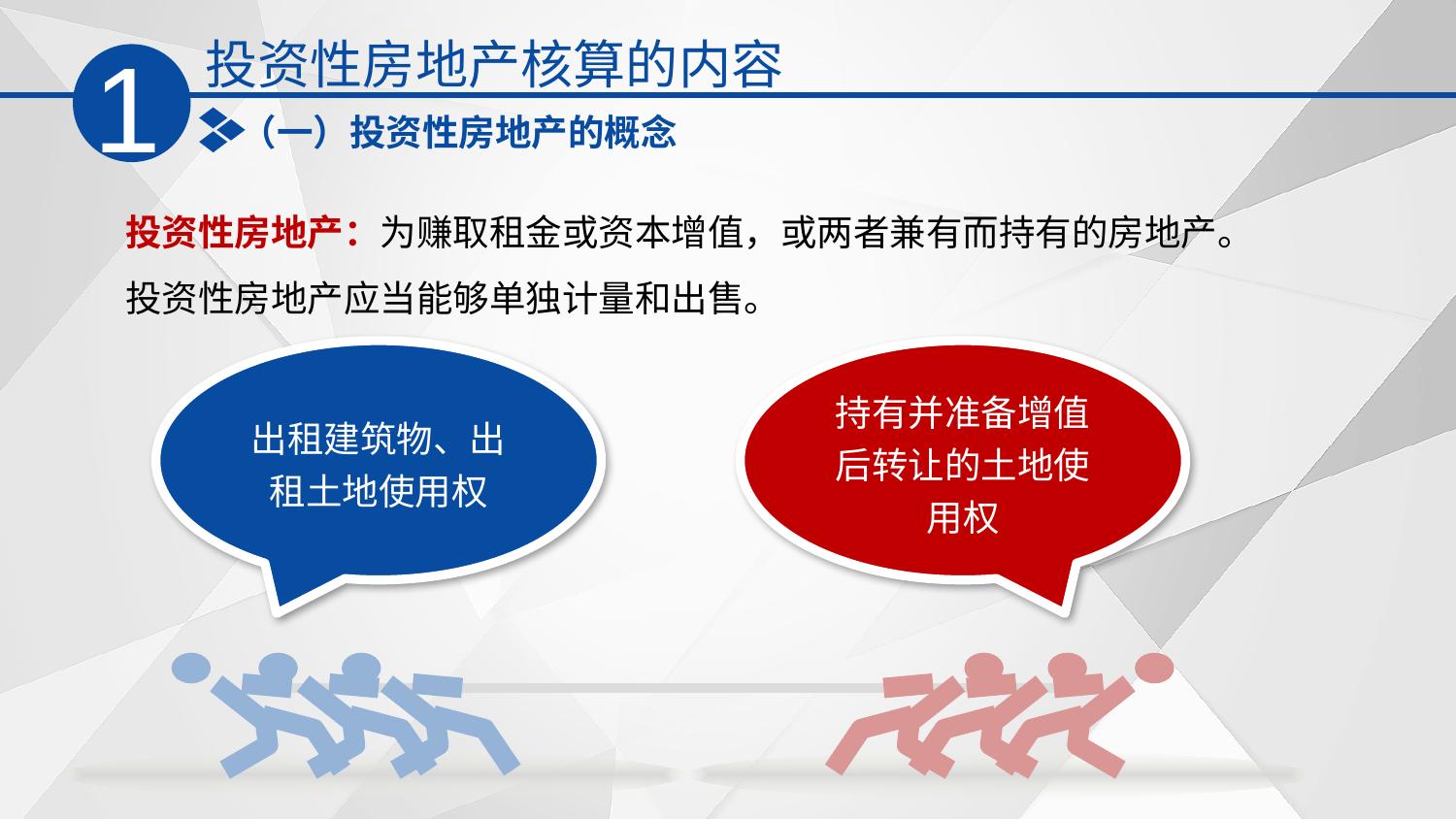

投资性房地产核算的内容
1

（一）投资性房地产的概念

投资性房地产：为赚取租金或资本增值，或两者兼有而持有的房地产。
投资性房地产应当能够单独计量和出售。
出租建筑物、出租土地使用权
持有并准备增值后转让的土地使用权